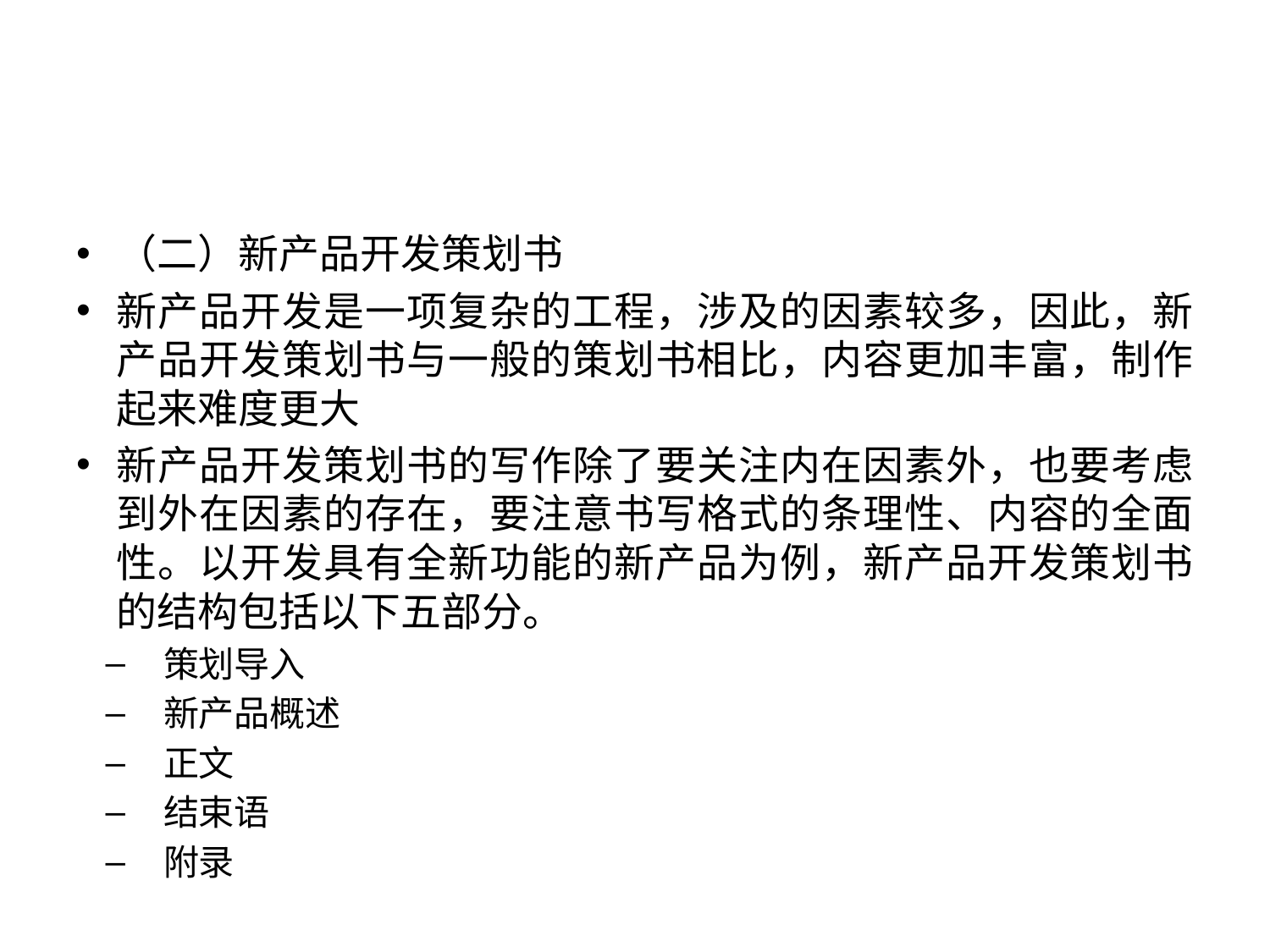

#
（二）新产品开发策划书
新产品开发是一项复杂的工程，涉及的因素较多，因此，新产品开发策划书与一般的策划书相比，内容更加丰富，制作起来难度更大
新产品开发策划书的写作除了要关注内在因素外，也要考虑到外在因素的存在，要注意书写格式的条理性、内容的全面性。以开发具有全新功能的新产品为例，新产品开发策划书的结构包括以下五部分。
策划导入
新产品概述
正文
结束语
附录